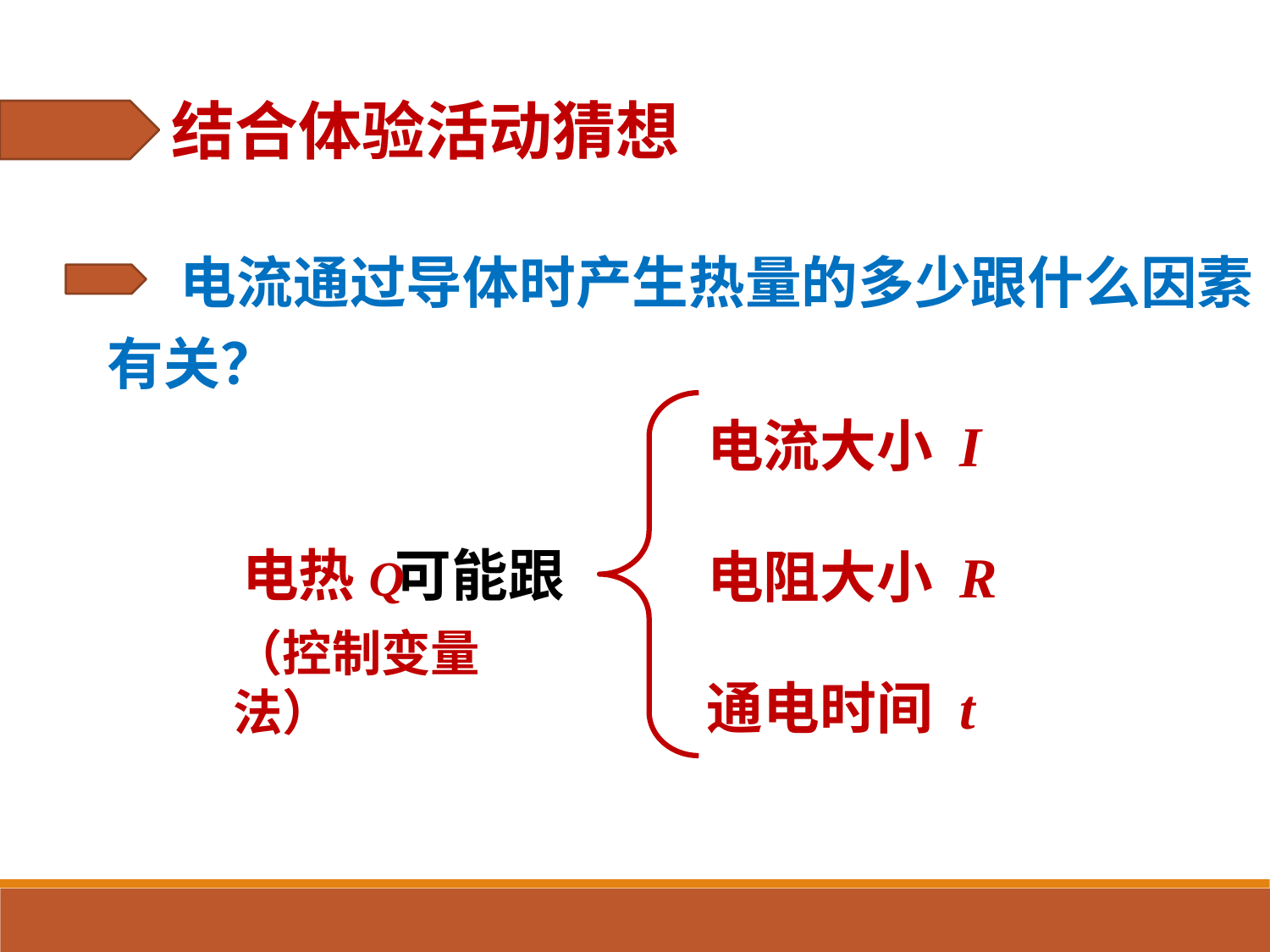

结合体验活动猜想

    电流通过导体时产生热量的多少跟什么因素有关？

电流大小 I
电热Q
可能跟
电阻大小 R
（控制变量法）
通电时间 t